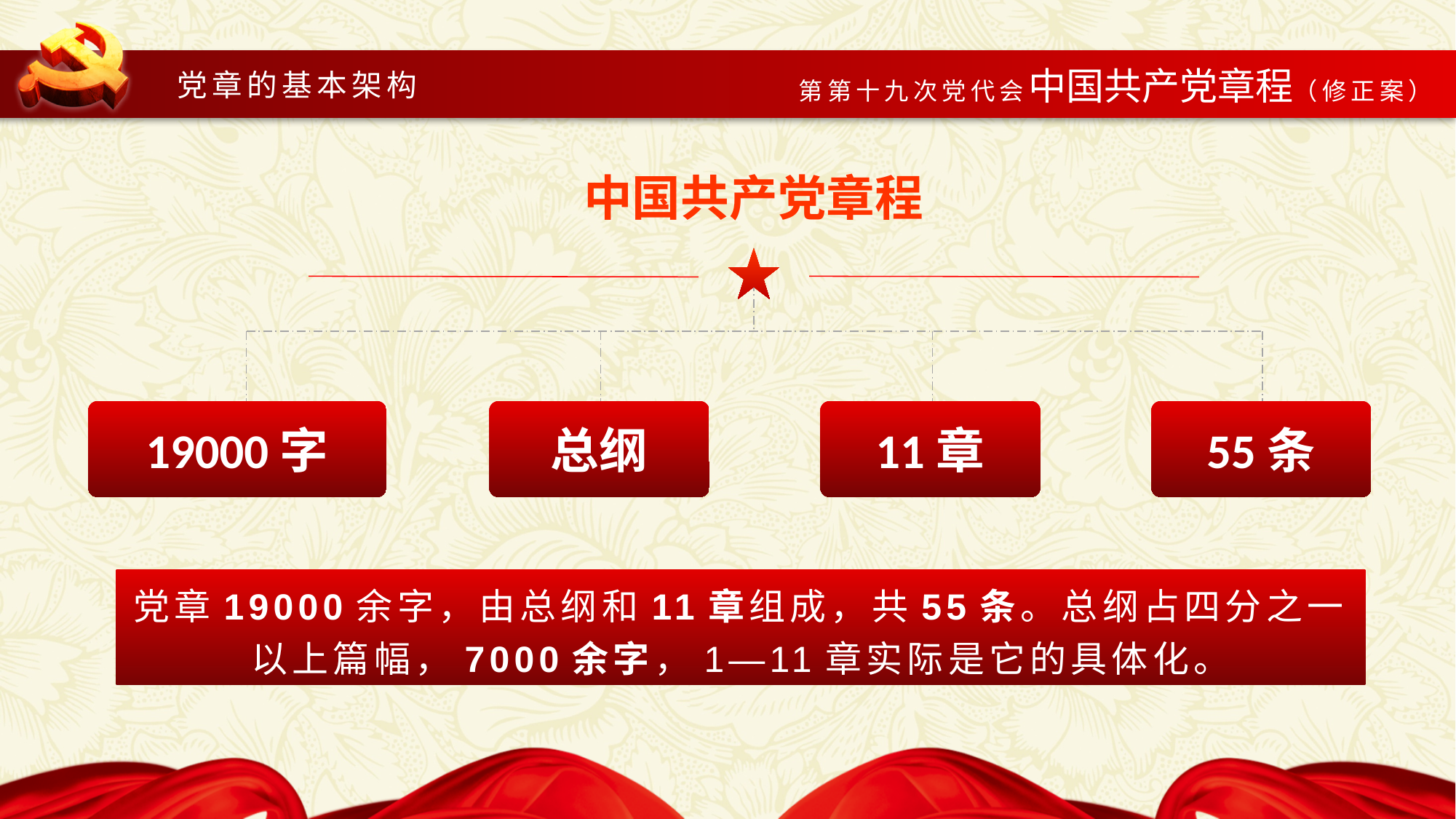

党章的基本架构
中国共产党章程

19000字
总纲
11章
55条
党章19000余字，由总纲和11章组成，共55条。总纲占四分之一以上篇幅，7000余字，1—11章实际是它的具体化。